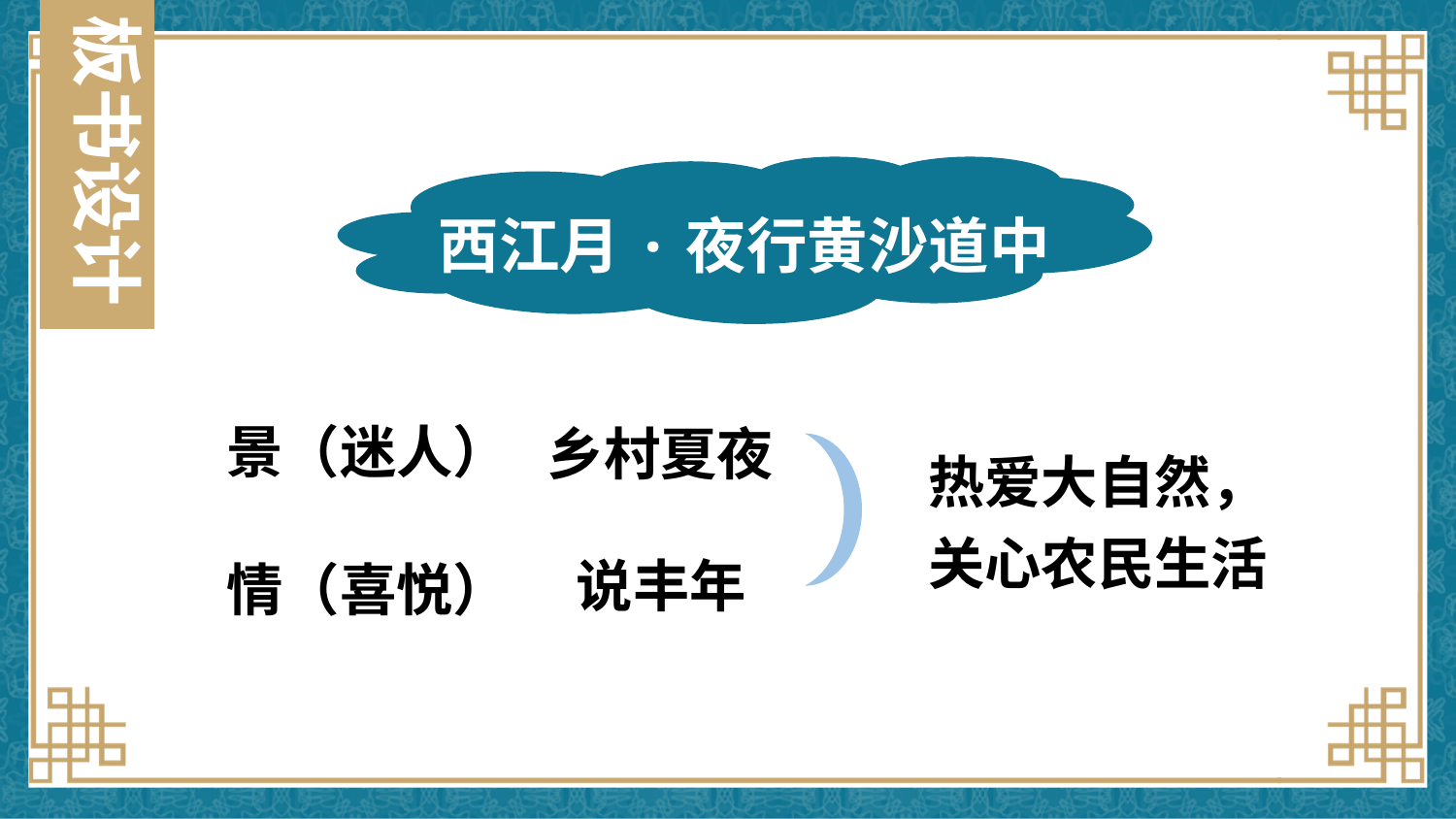

板书设计

西江月·夜行黄沙道中
景（迷人）
乡村夏夜
热爱大自然，关心农民生活

说丰年
情（喜悦）